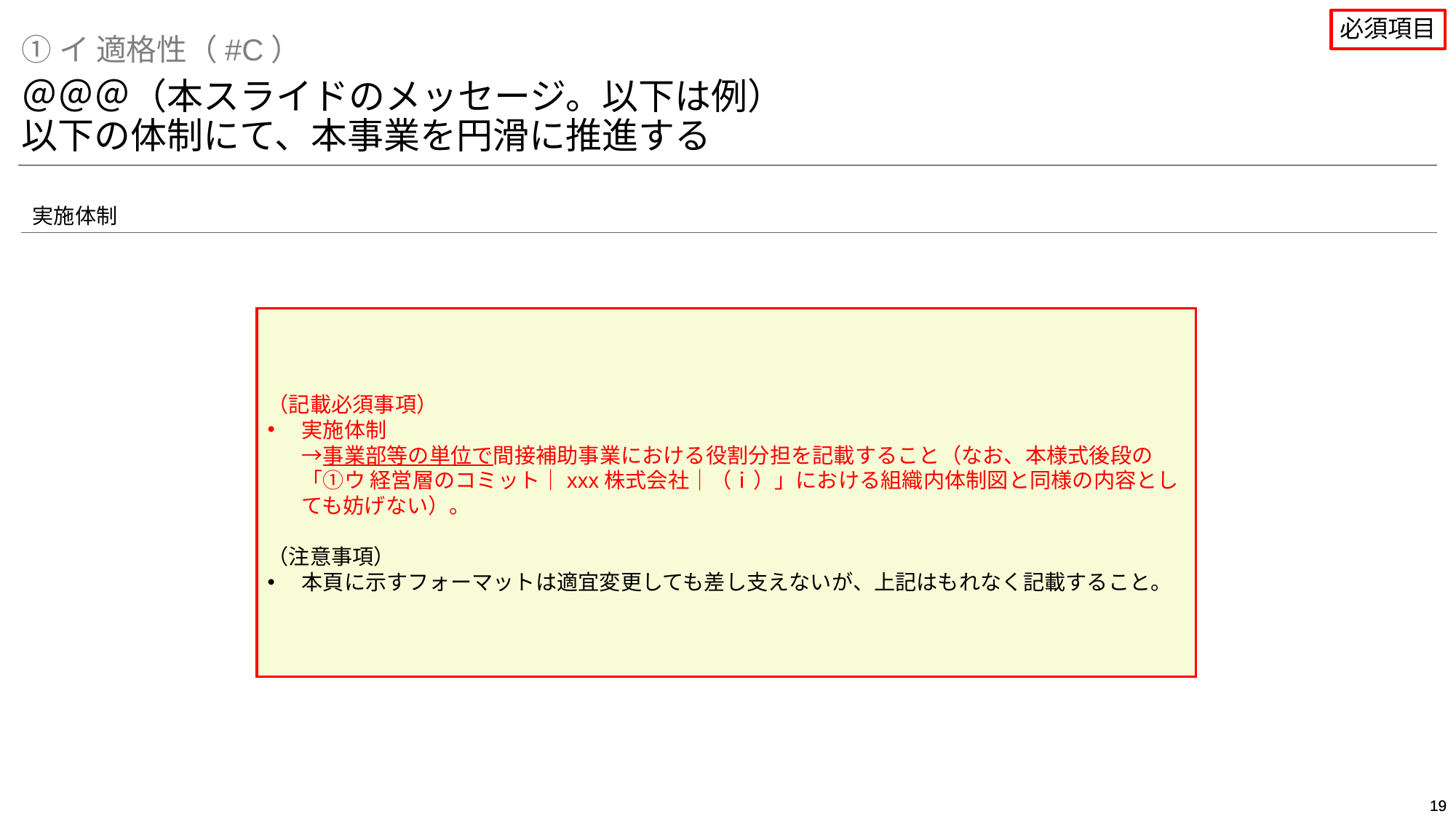

必須項目
①イ 適格性（#C）
＠＠＠（本スライドのメッセージ。以下は例）
以下の体制にて、本事業を円滑に推進する
実施体制
（記載必須事項）
実施体制
→事業部等の単位で間接補助事業における役割分担を記載すること（なお、本様式後段の「①ウ 経営層のコミット｜xxx株式会社｜（ⅰ）」における組織内体制図と同様の内容としても妨げない）。
（注意事項）
本頁に示すフォーマットは適宜変更しても差し支えないが、上記はもれなく記載すること。